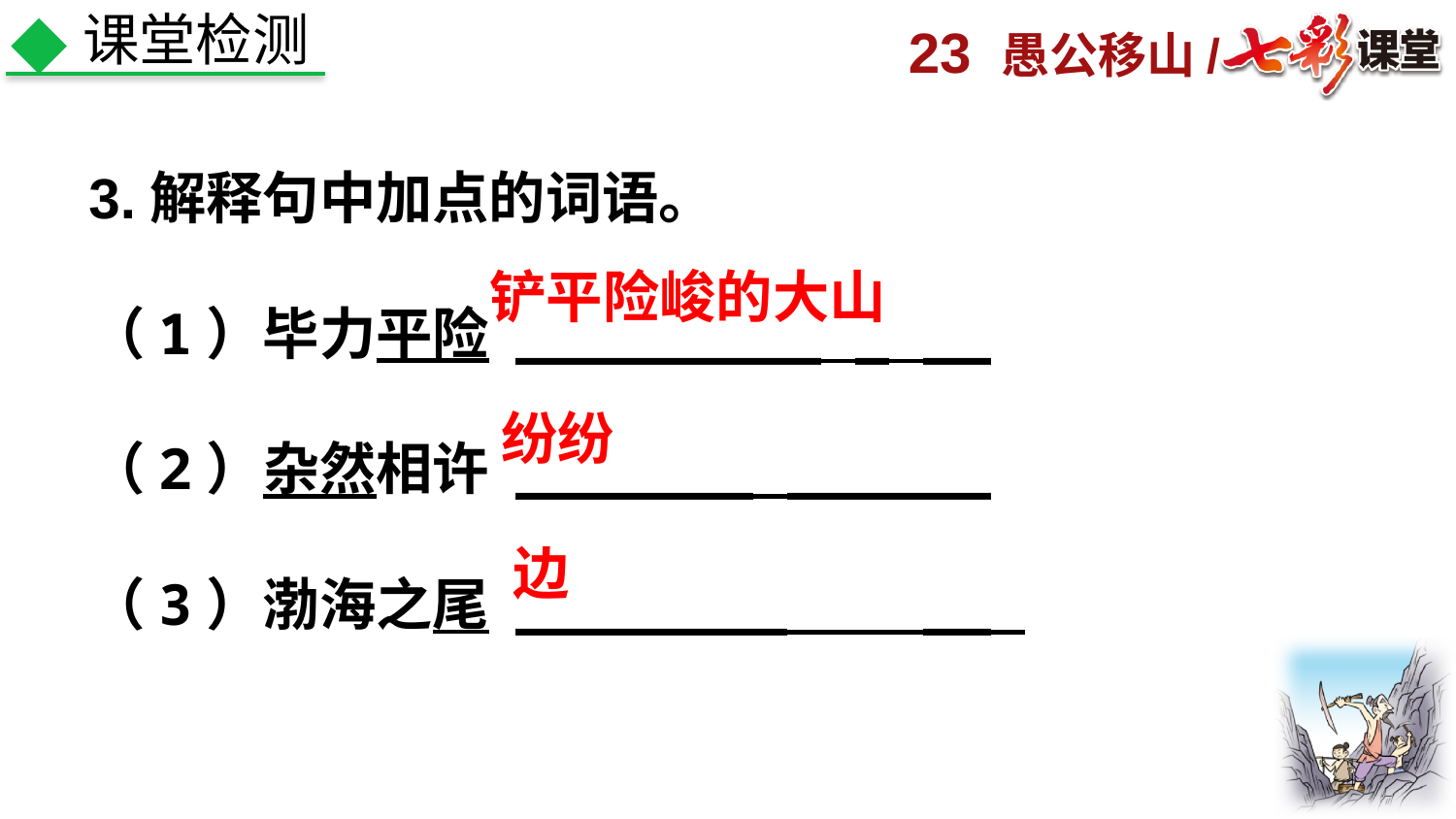

课堂检测

3.解释句中加点的词语。
（1）毕力平险 _________ _ __
（2）杂然相许 _______ ______
（3）渤海之尾 ________    __
铲平险峻的大山
纷纷
边